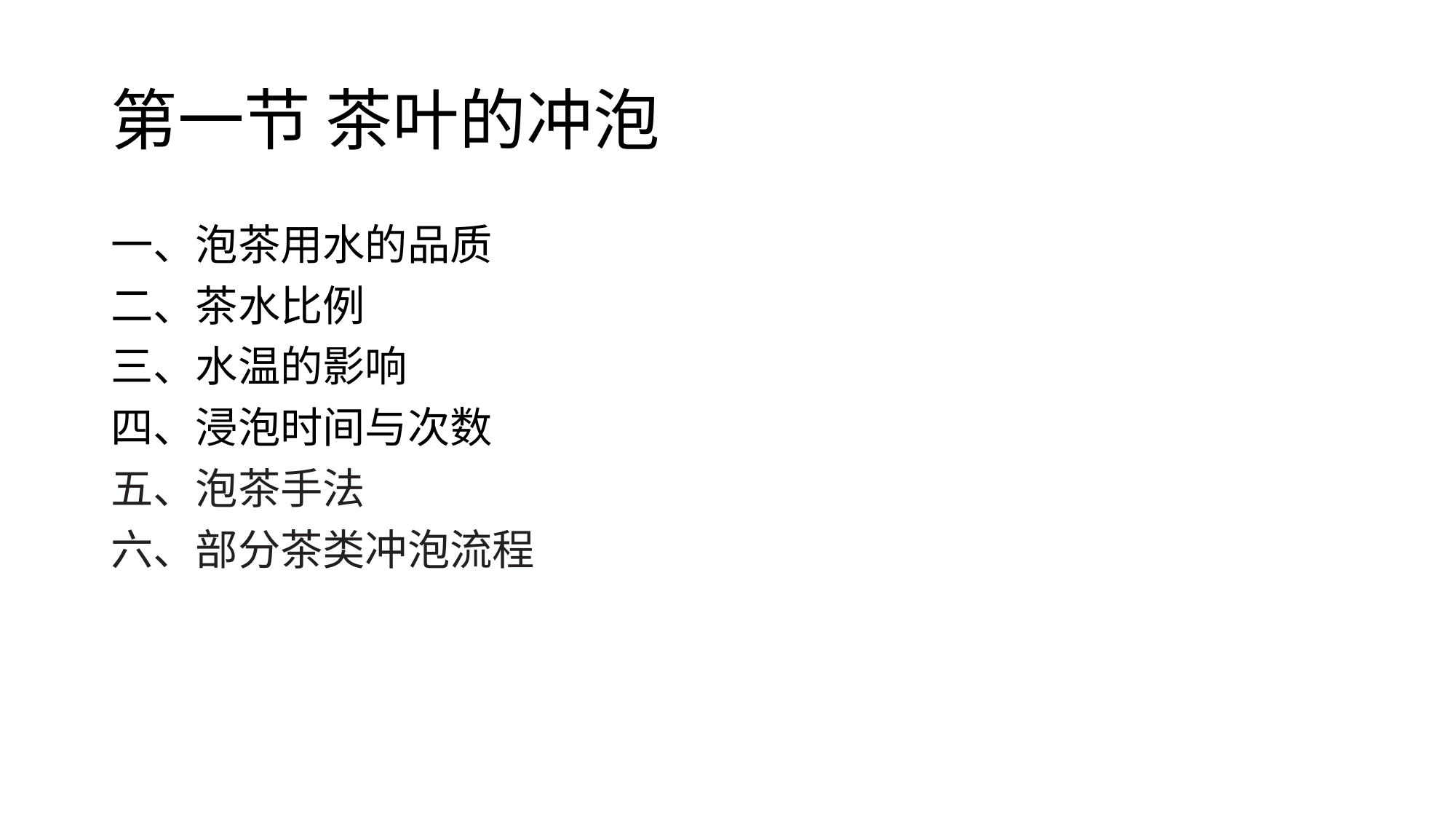

# 第一节 茶叶的冲泡
一、泡茶用水的品质
二、茶水比例
三、水温的影响
四、浸泡时间与次数
五、泡茶手法
六、部分茶类冲泡流程